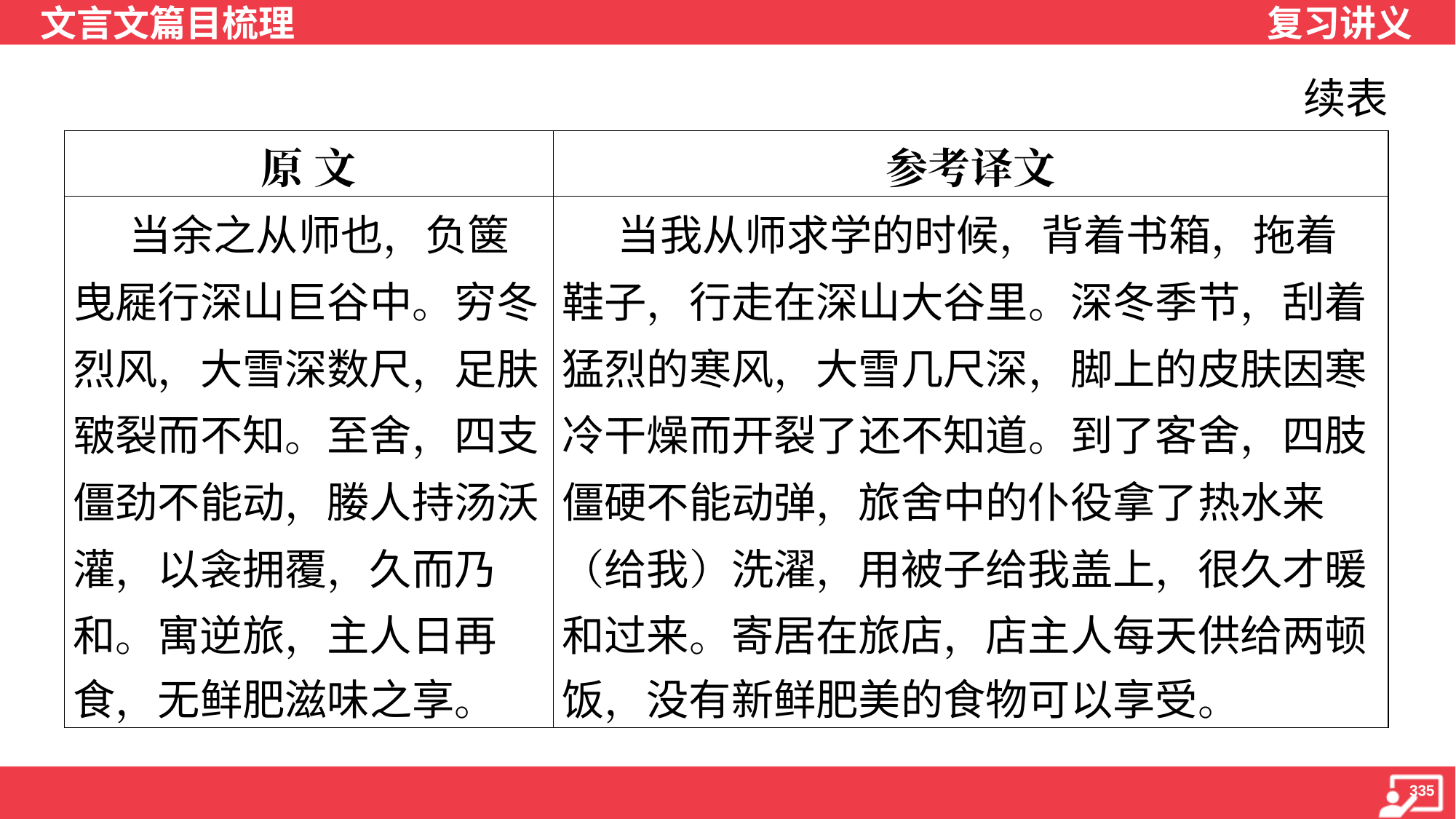

续表
| 原 文 | 参考译文 |
| --- | --- |
| 当余之从师也，负箧 曳屣行深山巨谷中。穷冬 烈风，大雪深数尺，足肤 皲裂而不知。至舍，四支 僵劲不能动，媵人持汤沃 灌，以衾拥覆，久而乃 和。寓逆旅，主人日再 食，无鲜肥滋味之享。 | 当我从师求学的时候，背着书箱，拖着 鞋子，行走在深山大谷里。深冬季节，刮着 猛烈的寒风，大雪几尺深，脚上的皮肤因寒 冷干燥而开裂了还不知道。到了客舍，四肢 僵硬不能动弹，旅舍中的仆役拿了热水来 （给我）洗濯，用被子给我盖上，很久才暖 和过来。寄居在旅店，店主人每天供给两顿 饭，没有新鲜肥美的食物可以享受。 |